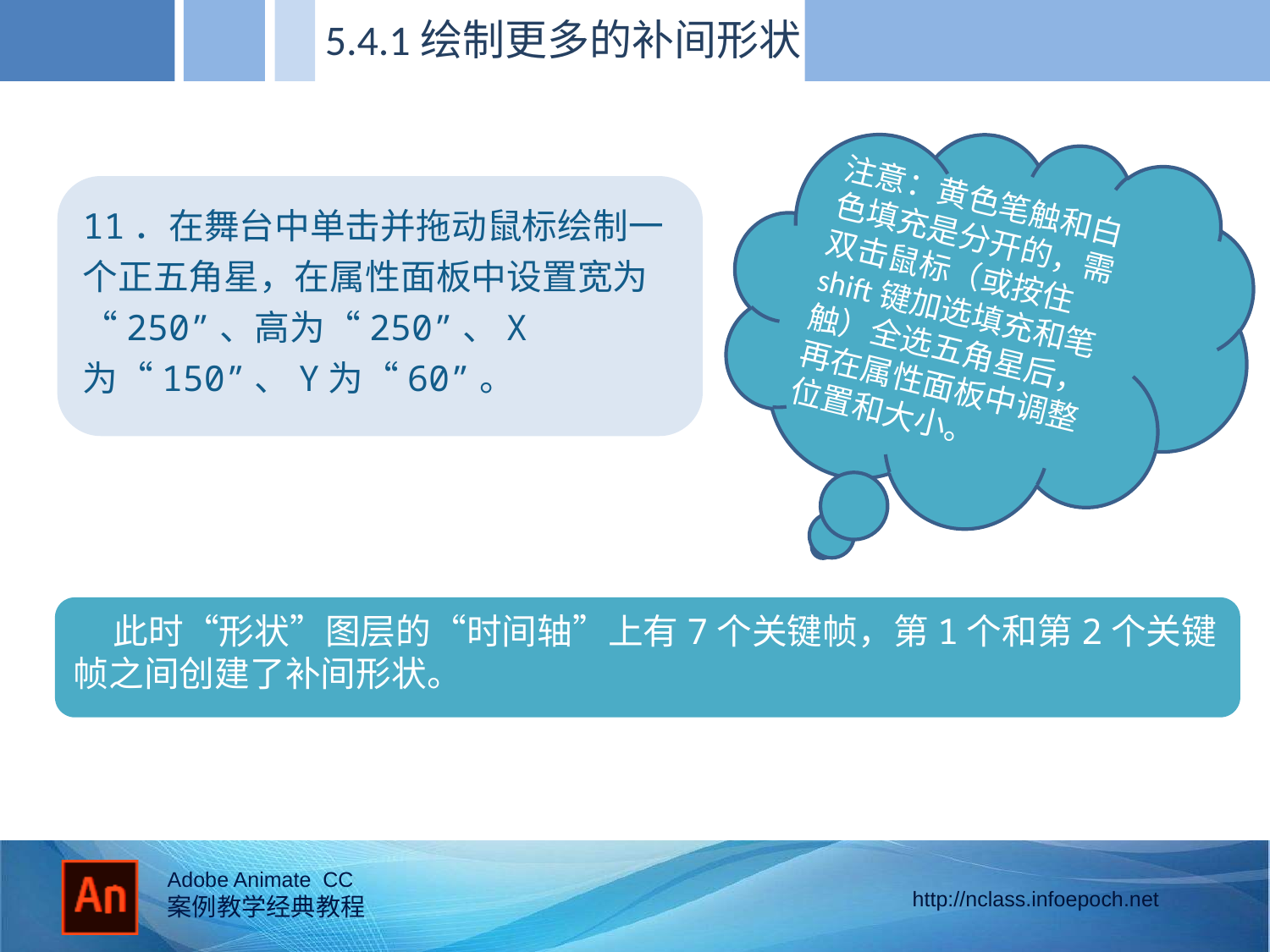

5.4.1绘制更多的补间形状
注意：黄色笔触和白色填充是分开的，需双击鼠标（或按住shift键加选填充和笔触）全选五角星后，再在属性面板中调整位置和大小。
11．在舞台中单击并拖动鼠标绘制一个正五角星，在属性面板中设置宽为“250”、高为“250”、X为“150”、Y为“60”。
    此时“形状”图层的“时间轴”上有7个关键帧，第1个和第2个关键帧之间创建了补间形状。